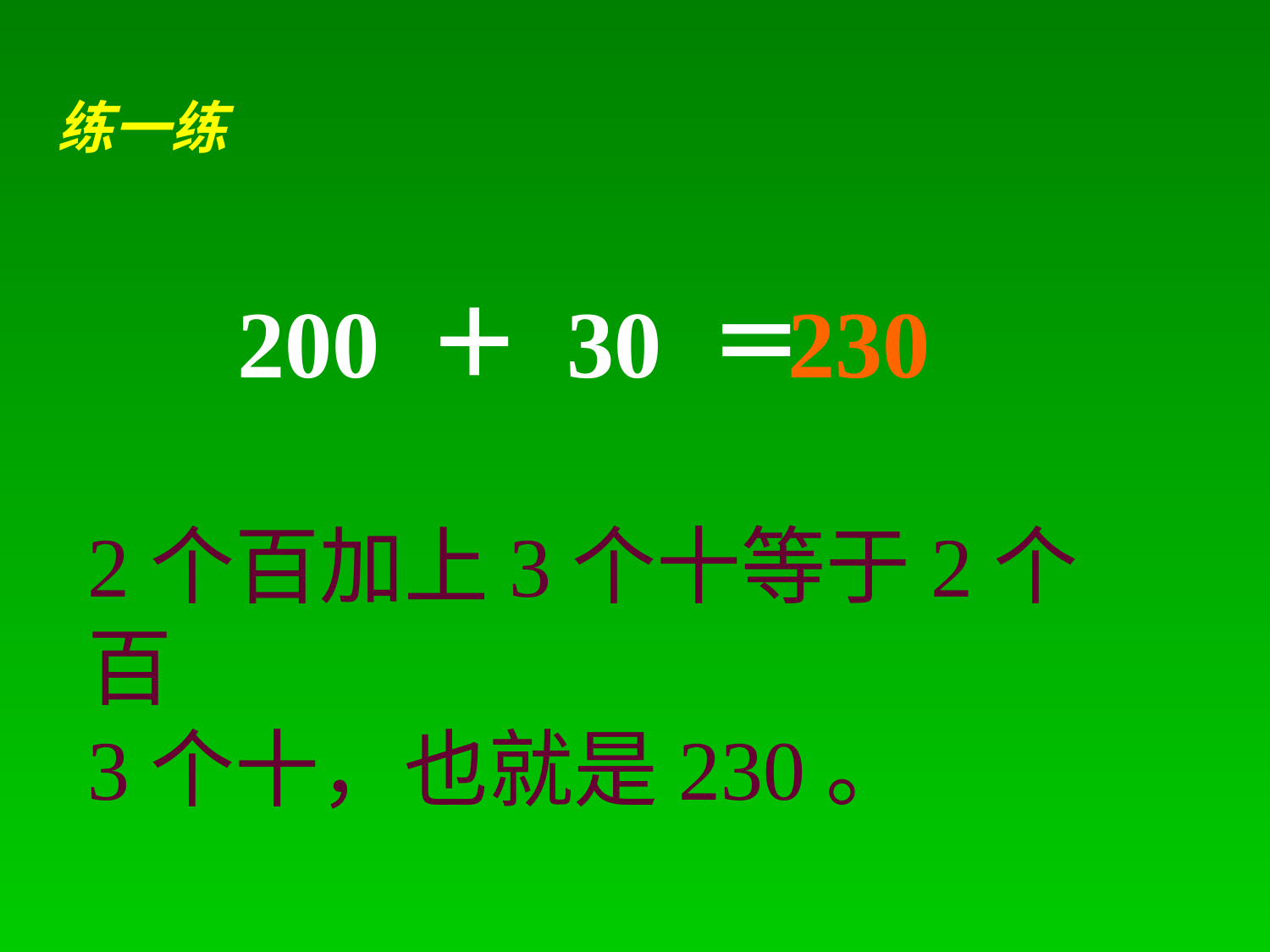

练一练
200 ＋ 30 ＝
230
2个百加上3个十等于2个百
3个十，也就是230。